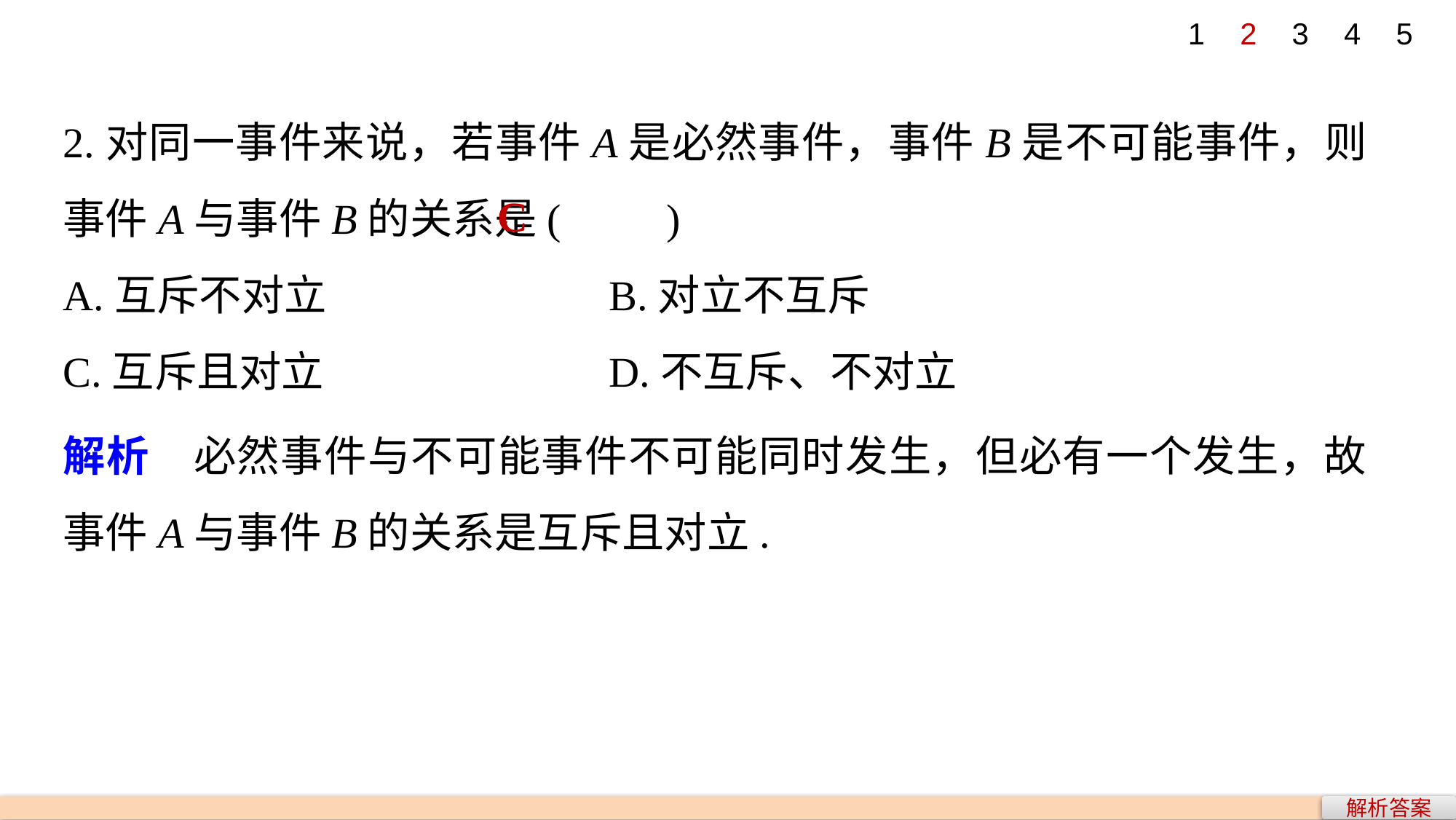

1
2
3
4
5
2.对同一事件来说，若事件A是必然事件，事件B是不可能事件，则事件A与事件B的关系是(　　)
A.互斥不对立  			B.对立不互斥
C.互斥且对立  			D.不互斥、不对立
C
解析　必然事件与不可能事件不可能同时发生，但必有一个发生，故事件A与事件B的关系是互斥且对立.
解析答案